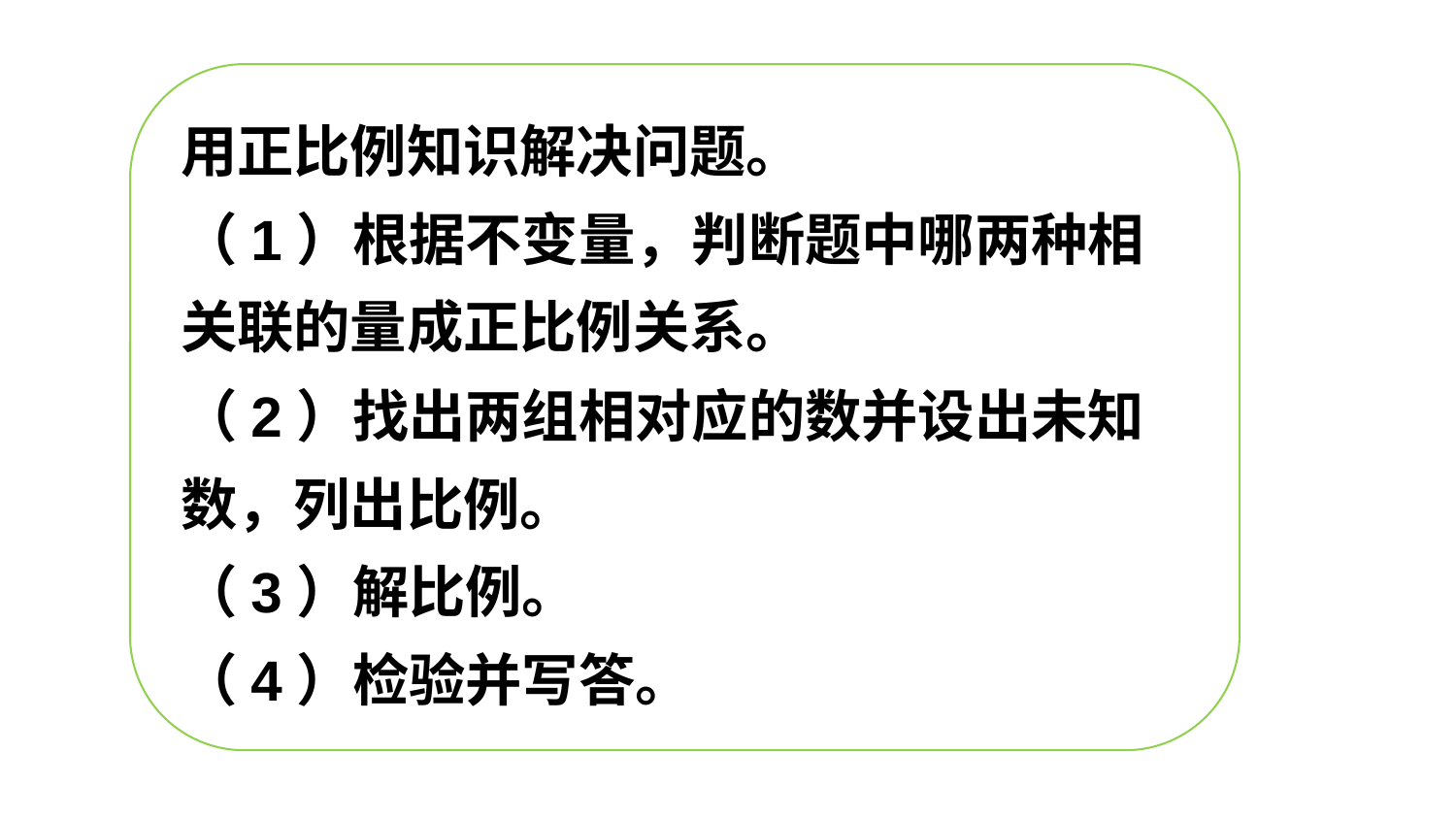

用正比例知识解决问题。
（1）根据不变量，判断题中哪两种相关联的量成正比例关系。
（2）找出两组相对应的数并设出未知数，列出比例。
（3）解比例。
（4）检验并写答。